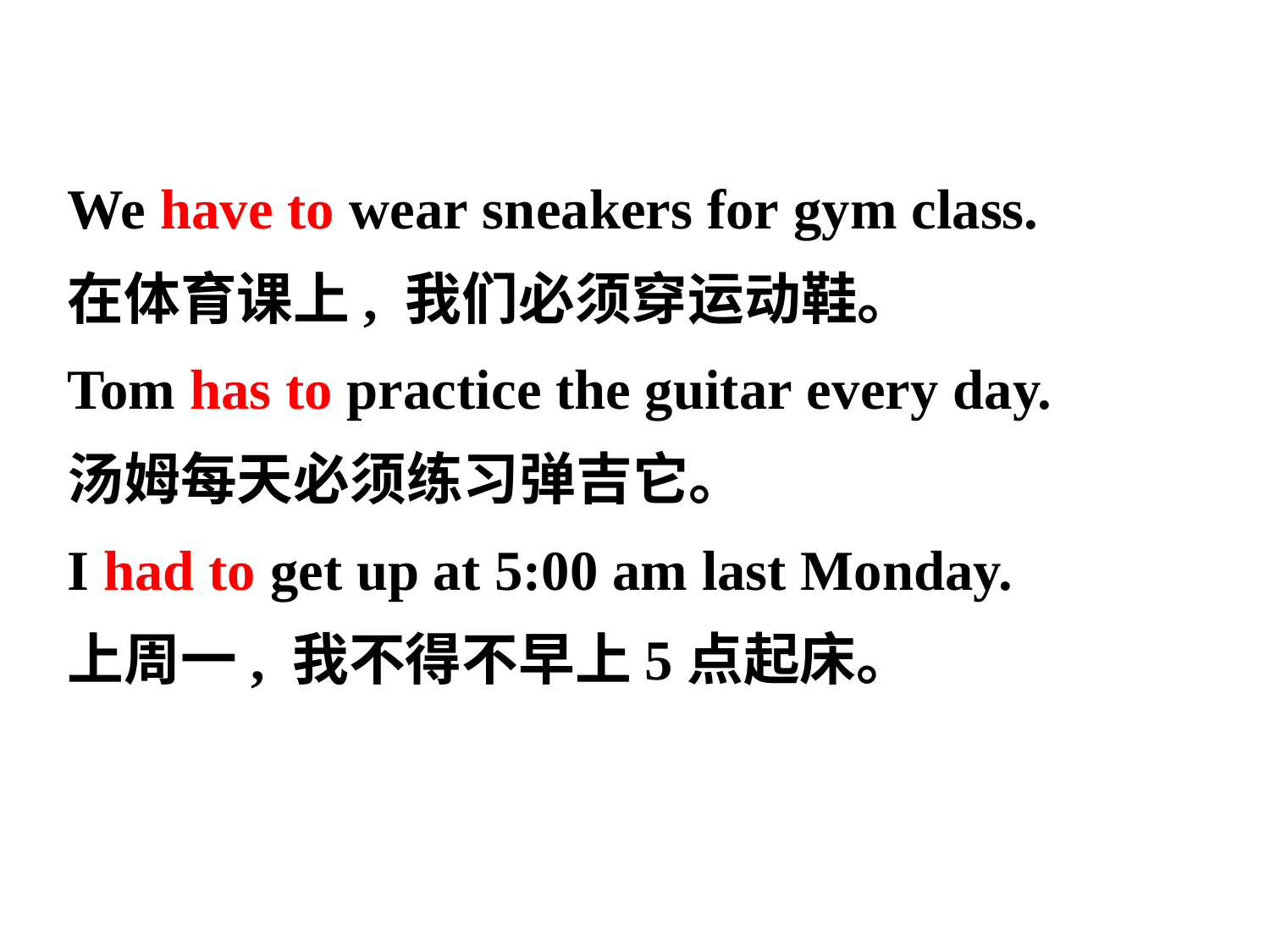

We have to wear sneakers for gym class.
在体育课上, 我们必须穿运动鞋。
Tom has to practice the guitar every day.
汤姆每天必须练习弹吉它。
I had to get up at 5:00 am last Monday.
上周一, 我不得不早上5点起床。